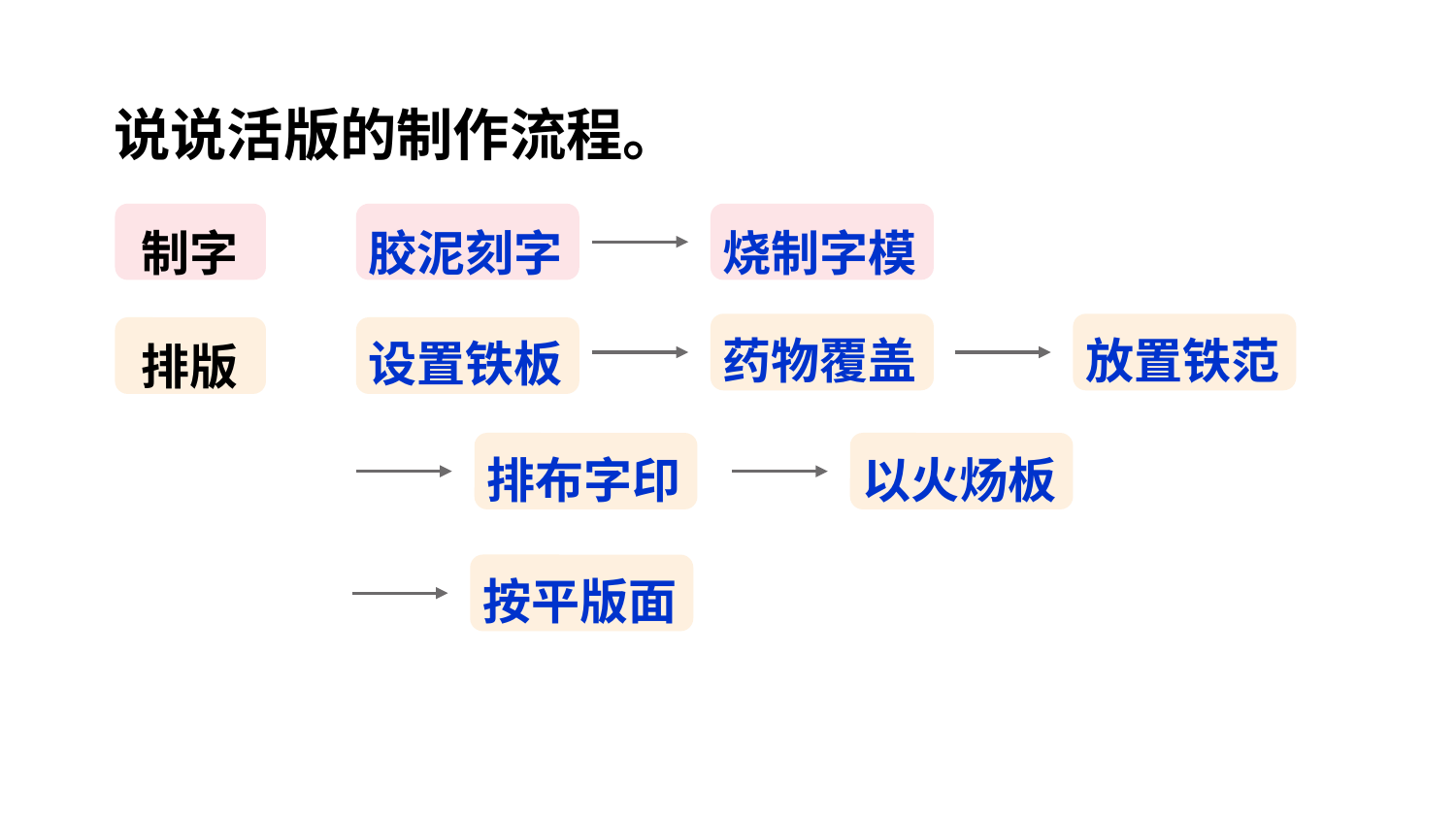

说说活版的制作流程。
制字

胶泥刻字

烧制字模

药物覆盖

放置铁范

设置铁板

排版

排布字印

以火炀板

按平版面